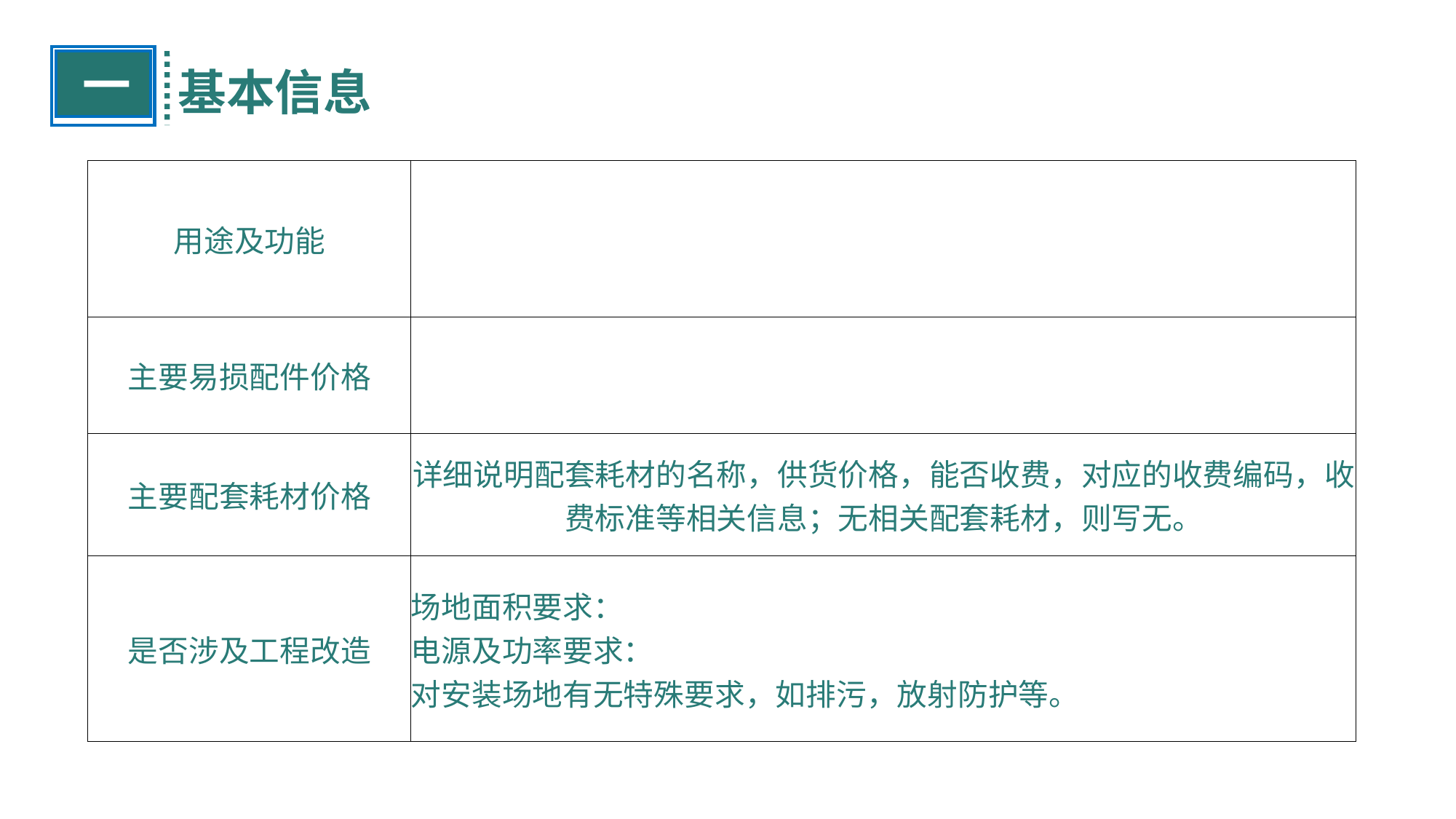

一

基本信息
| 用途及功能 |  |
| --- | --- |
| 主要易损配件价格 |  |
| 主要配套耗材价格 | 详细说明配套耗材的名称，供货价格，能否收费，对应的收费编码，收费标准等相关信息；无相关配套耗材，则写无。 |
| 是否涉及工程改造 | 场地面积要求： 电源及功率要求： 对安装场地有无特殊要求，如排污，放射防护等。 |